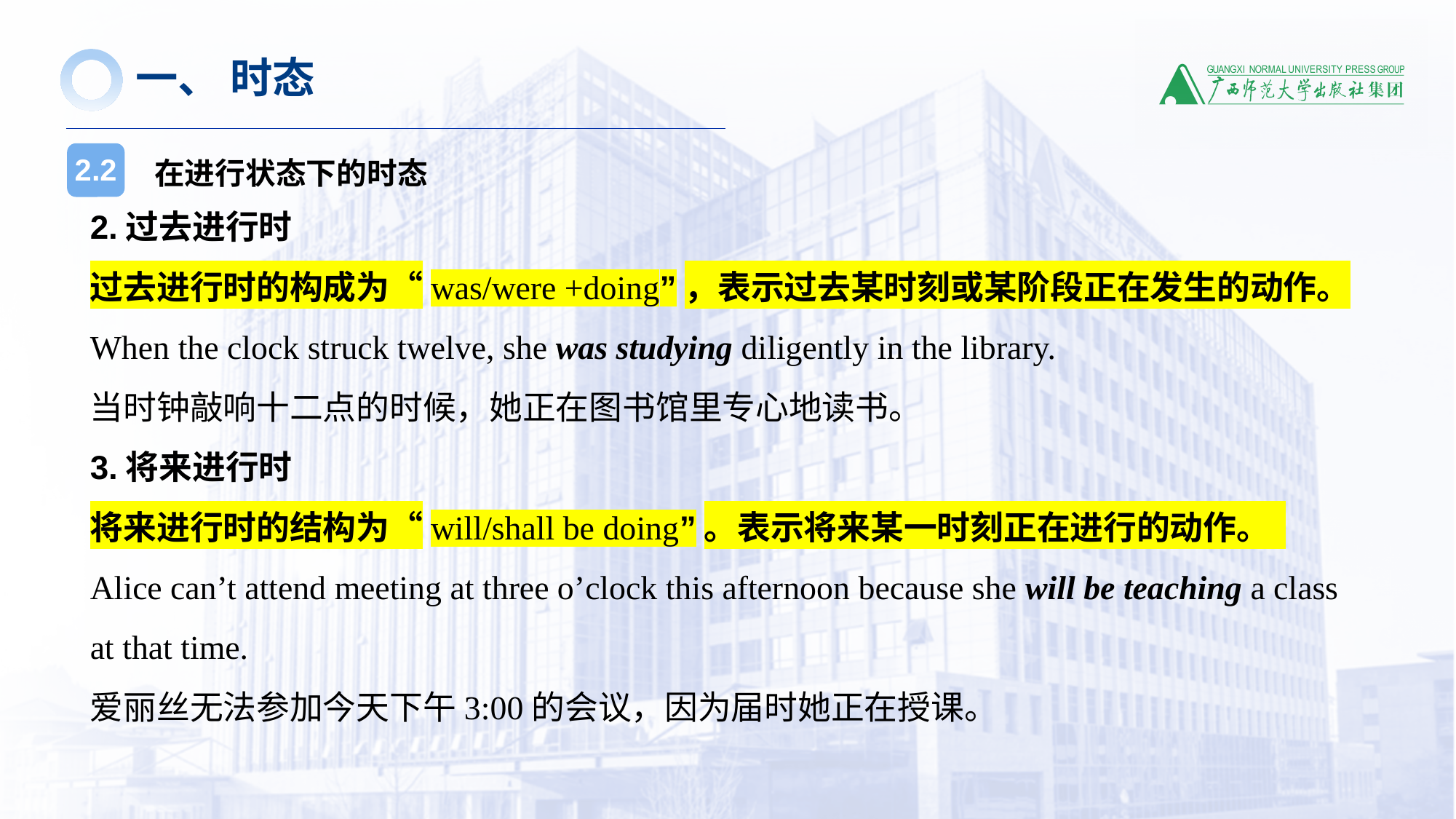

一、 时态

在进行状态下的时态

2.2

2.过去进行时
过去进行时的构成为“was/were +doing”，表示过去某时刻或某阶段正在发生的动作。
When the clock struck twelve, she was studying diligently in the library.
当时钟敲响十二点的时候，她正在图书馆里专心地读书。
3.将来进行时
将来进行时的结构为“will/shall be doing”。表示将来某一时刻正在进行的动作。
Alice can’t attend meeting at three o’clock this afternoon because she will be teaching a class
at that time.
爱丽丝无法参加今天下午3:00的会议，因为届时她正在授课。